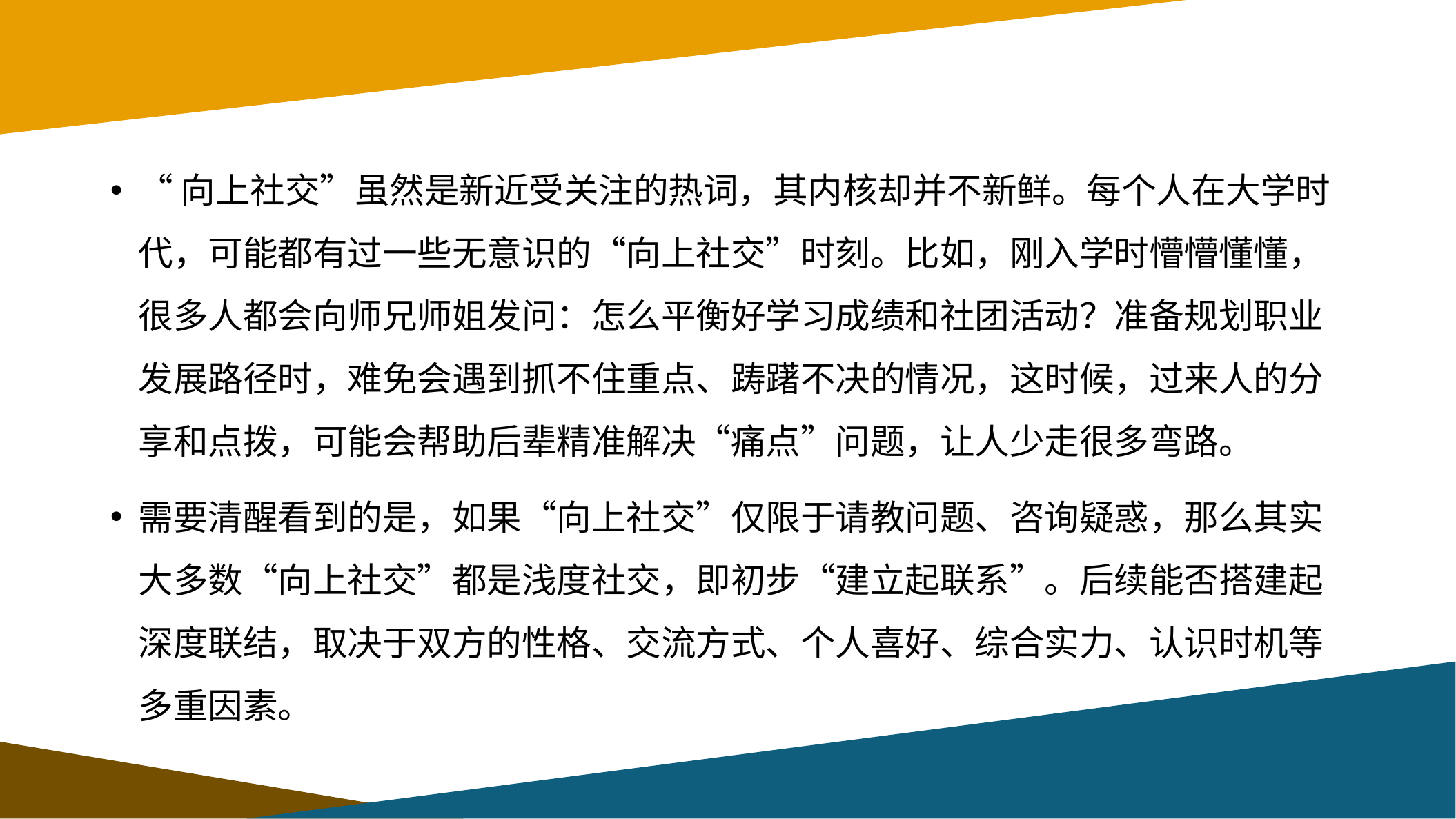

“向上社交”虽然是新近受关注的热词，其内核却并不新鲜。每个人在大学时代，可能都有过一些无意识的“向上社交”时刻。比如，刚入学时懵懵懂懂，很多人都会向师兄师姐发问：怎么平衡好学习成绩和社团活动？准备规划职业发展路径时，难免会遇到抓不住重点、踌躇不决的情况，这时候，过来人的分享和点拨，可能会帮助后辈精准解决“痛点”问题，让人少走很多弯路。
需要清醒看到的是，如果“向上社交”仅限于请教问题、咨询疑惑，那么其实大多数“向上社交”都是浅度社交，即初步“建立起联系”。后续能否搭建起深度联结，取决于双方的性格、交流方式、个人喜好、综合实力、认识时机等多重因素。